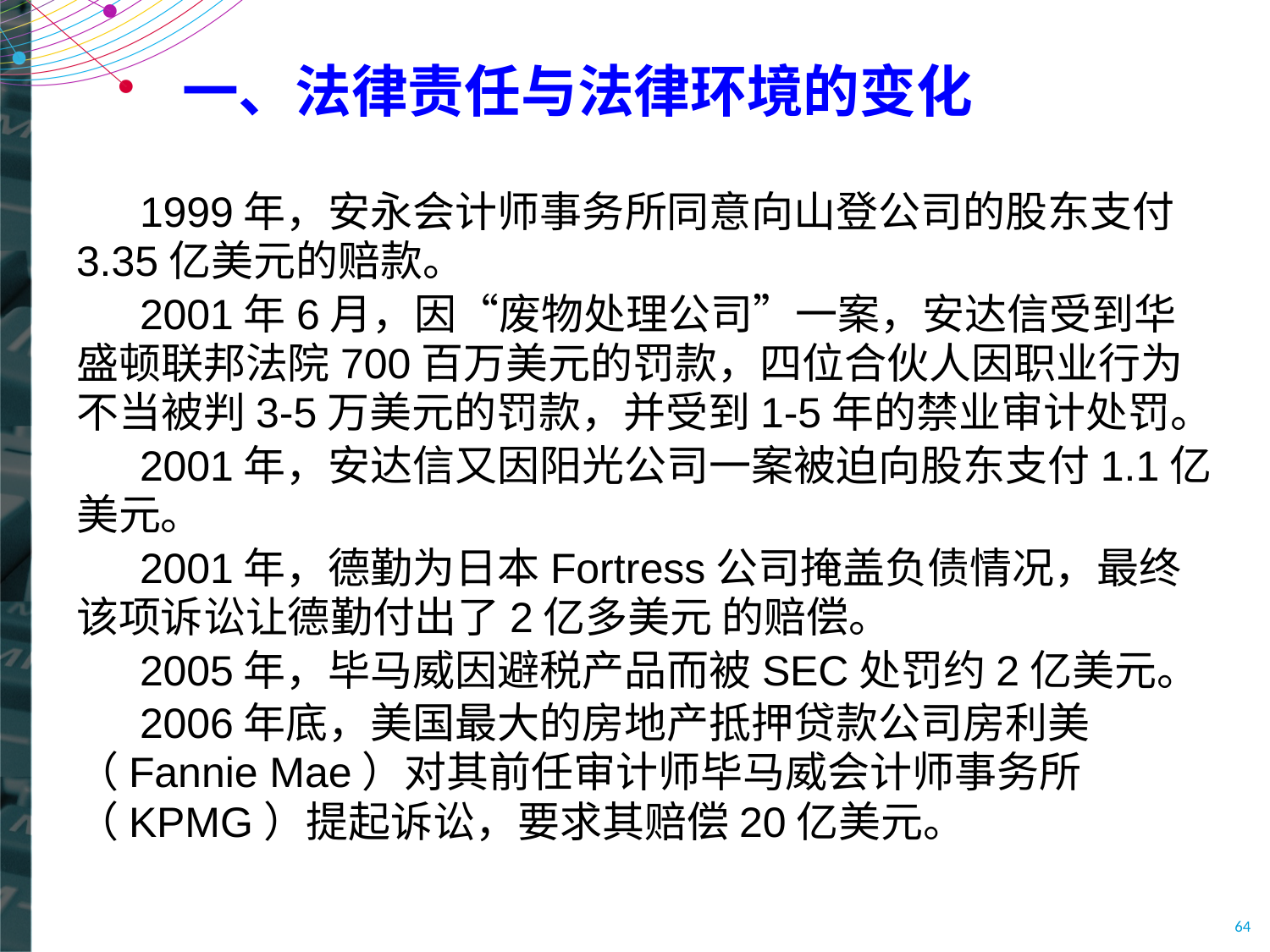

# 一、法律责任与法律环境的变化
1999年，安永会计师事务所同意向山登公司的股东支付3.35亿美元的赔款。
2001年6月，因“废物处理公司”一案，安达信受到华盛顿联邦法院700百万美元的罚款，四位合伙人因职业行为不当被判3-5万美元的罚款，并受到1-5年的禁业审计处罚。
2001年，安达信又因阳光公司一案被迫向股东支付1.1亿美元。
2001年，德勤为日本Fortress公司掩盖负债情况，最终该项诉讼让德勤付出了2亿多美元 的赔偿。
2005年，毕马威因避税产品而被SEC处罚约2亿美元。
2006年底，美国最大的房地产抵押贷款公司房利美（Fannie Mae）对其前任审计师毕马威会计师事务所（KPMG）提起诉讼，要求其赔偿20亿美元。